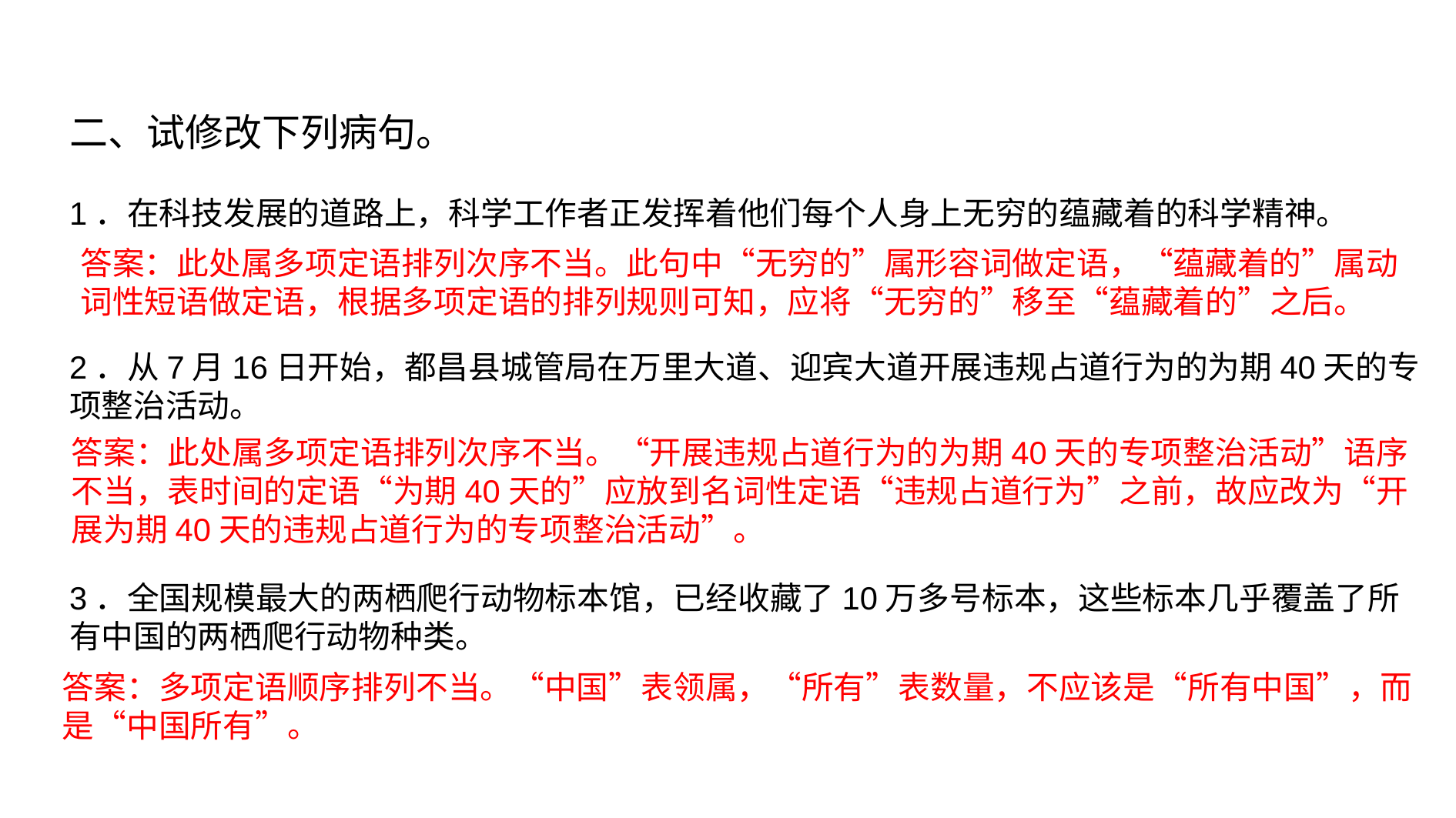

二、试修改下列病句。

1．在科技发展的道路上，科学工作者正发挥着他们每个人身上无穷的蕴藏着的科学精神。

2．从7月16日开始，都昌县城管局在万里大道、迎宾大道开展违规占道行为的为期40天的专项整治活动。

3．全国规模最大的两栖爬行动物标本馆，已经收藏了10万多号标本，这些标本几乎覆盖了所有中国的两栖爬行动物种类。
答案：此处属多项定语排列次序不当。此句中“无穷的”属形容词做定语，“蕴藏着的”属动词性短语做定语，根据多项定语的排列规则可知，应将“无穷的”移至“蕴藏着的”之后。
答案：此处属多项定语排列次序不当。“开展违规占道行为的为期40天的专项整治活动”语序不当，表时间的定语“为期40天的”应放到名词性定语“违规占道行为”之前，故应改为“开展为期40天的违规占道行为的专项整治活动”。
答案：多项定语顺序排列不当。“中国”表领属，“所有”表数量，不应该是“所有中国”，而是“中国所有”。